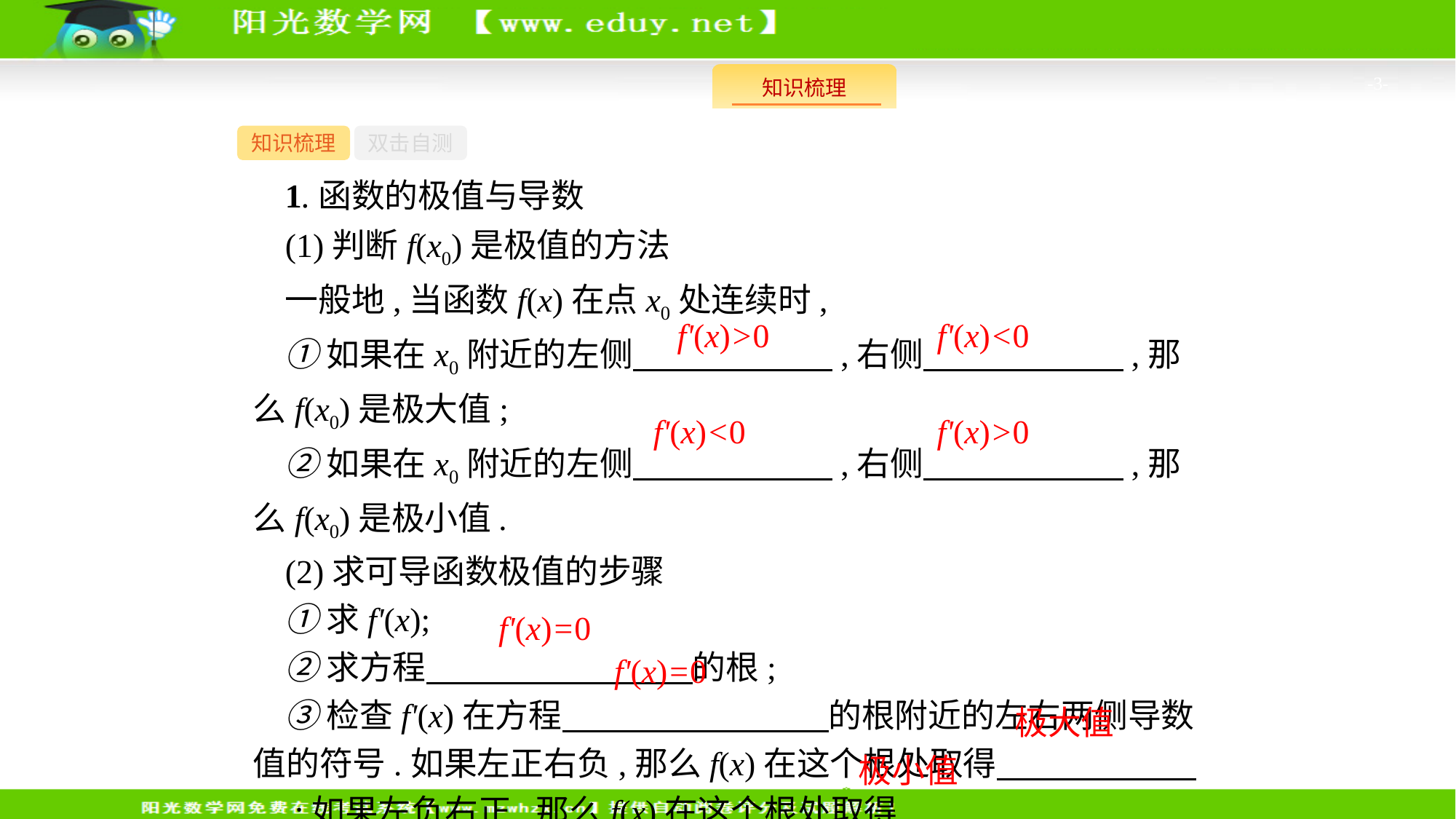

-3-
知识梳理
双击自测
1.函数的极值与导数
(1)判断f(x0)是极值的方法
一般地,当函数f(x)在点x0处连续时,
①如果在x0附近的左侧　　　　　　,右侧　　　　　　,那么f(x0)是极大值;
②如果在x0附近的左侧　　　　　　,右侧　　　　　　,那么f(x0)是极小值.
(2)求可导函数极值的步骤
①求f'(x);
②求方程　　　　　　　　的根;
③检查f'(x)在方程　　　　　　　　的根附近的左右两侧导数值的符号.如果左正右负,那么f(x)在这个根处取得　　　　　　　;如果左负右正,那么f(x)在这个根处取得　　　　　　　.
f'(x)>0
f'(x)<0
f'(x)<0
f'(x)>0
f'(x)=0
f'(x)=0
极大值
极小值